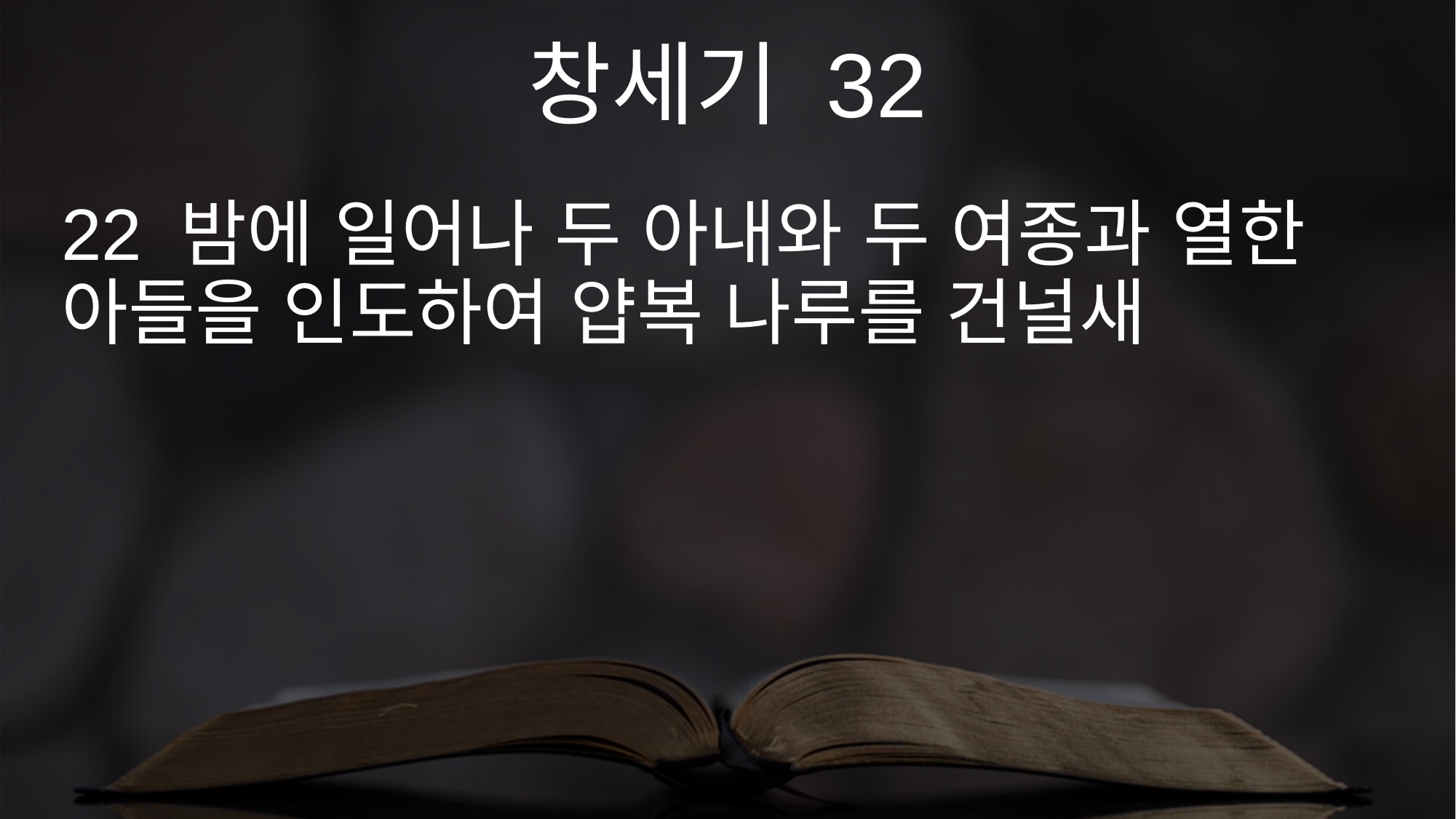

창세기 32
22 밤에 일어나 두 아내와 두 여종과 열한 아들을 인도하여 얍복 나루를 건널새